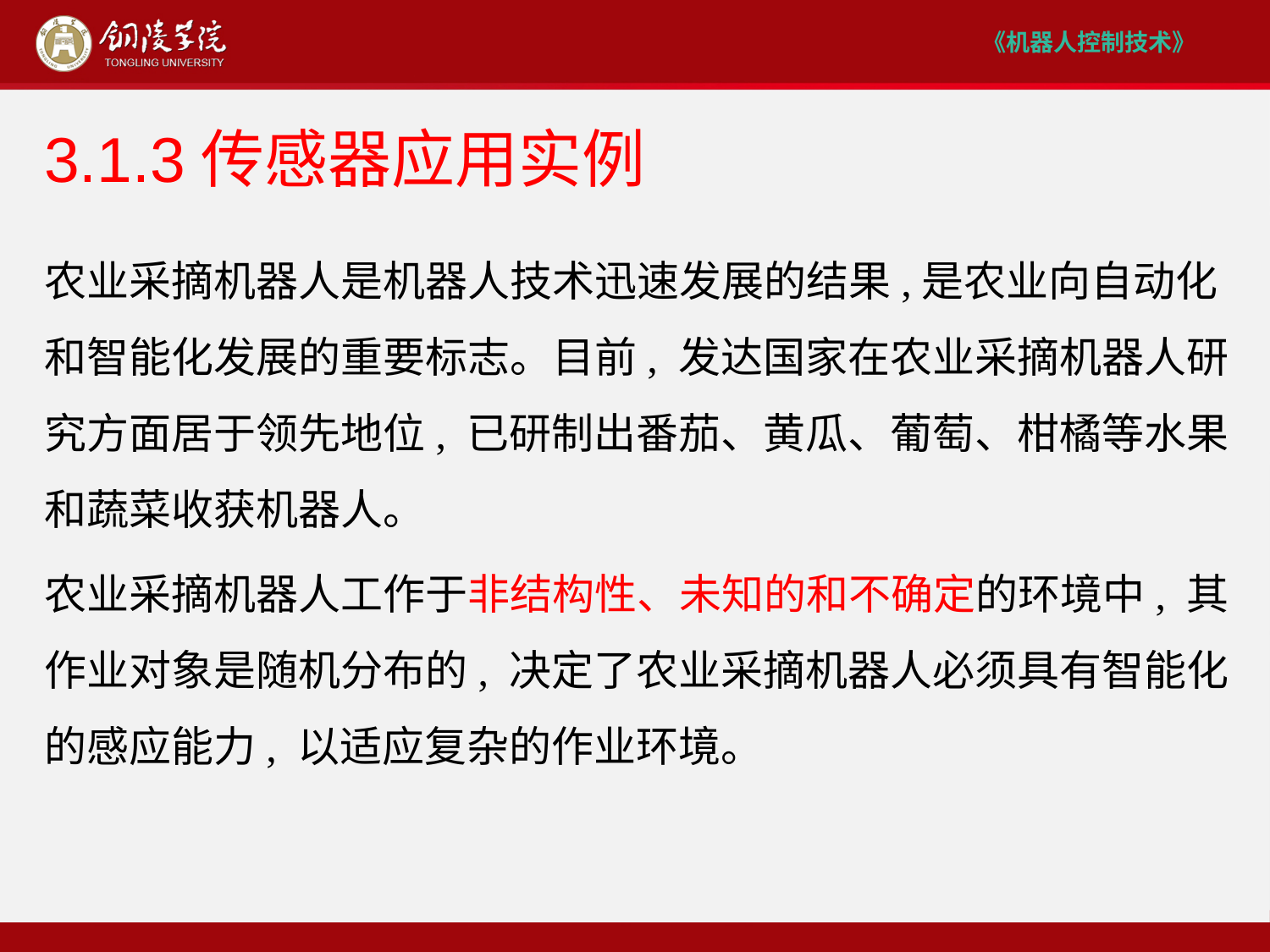

# 3.1.3传感器应用实例
农业采摘机器人是机器人技术迅速发展的结果,是农业向自动化和智能化发展的重要标志。目前, 发达国家在农业采摘机器人研究方面居于领先地位, 已研制出番茄、黄瓜、葡萄、柑橘等水果和蔬菜收获机器人。
农业采摘机器人工作于非结构性、未知的和不确定的环境中, 其作业对象是随机分布的, 决定了农业采摘机器人必须具有智能化的感应能力, 以适应复杂的作业环境。